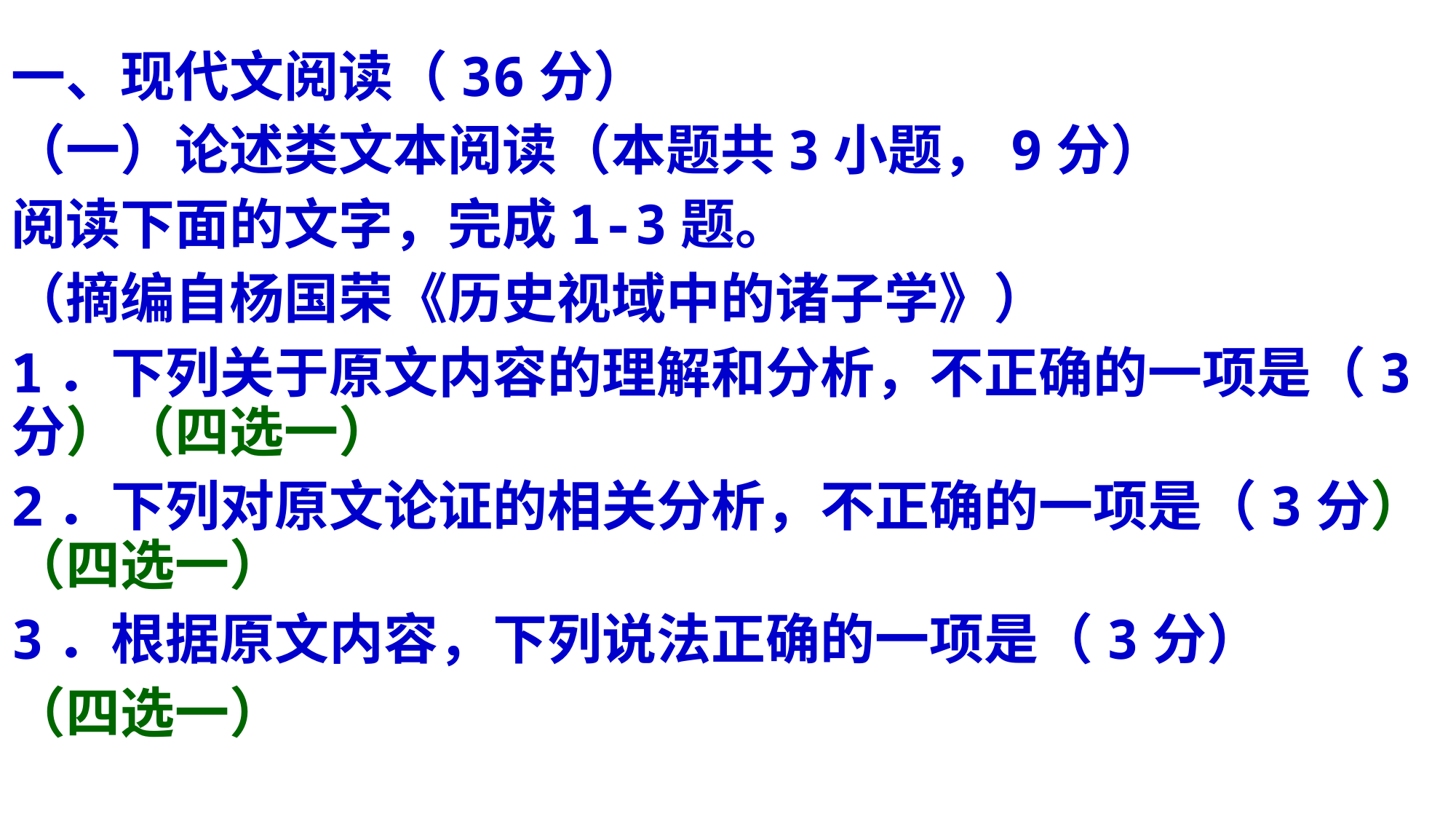

一、现代文阅读（36分）
（一）论述类文本阅读（本题共3小题，9分）
阅读下面的文字，完成1-3题。
（摘编自杨国荣《历史视域中的诸子学》）
1．下列关于原文内容的理解和分析，不正确的一项是（3分）（四选一）
2．下列对原文论证的相关分析，不正确的一项是（3分）（四选一）
3．根据原文内容，下列说法正确的一项是（3分）
（四选一）

#